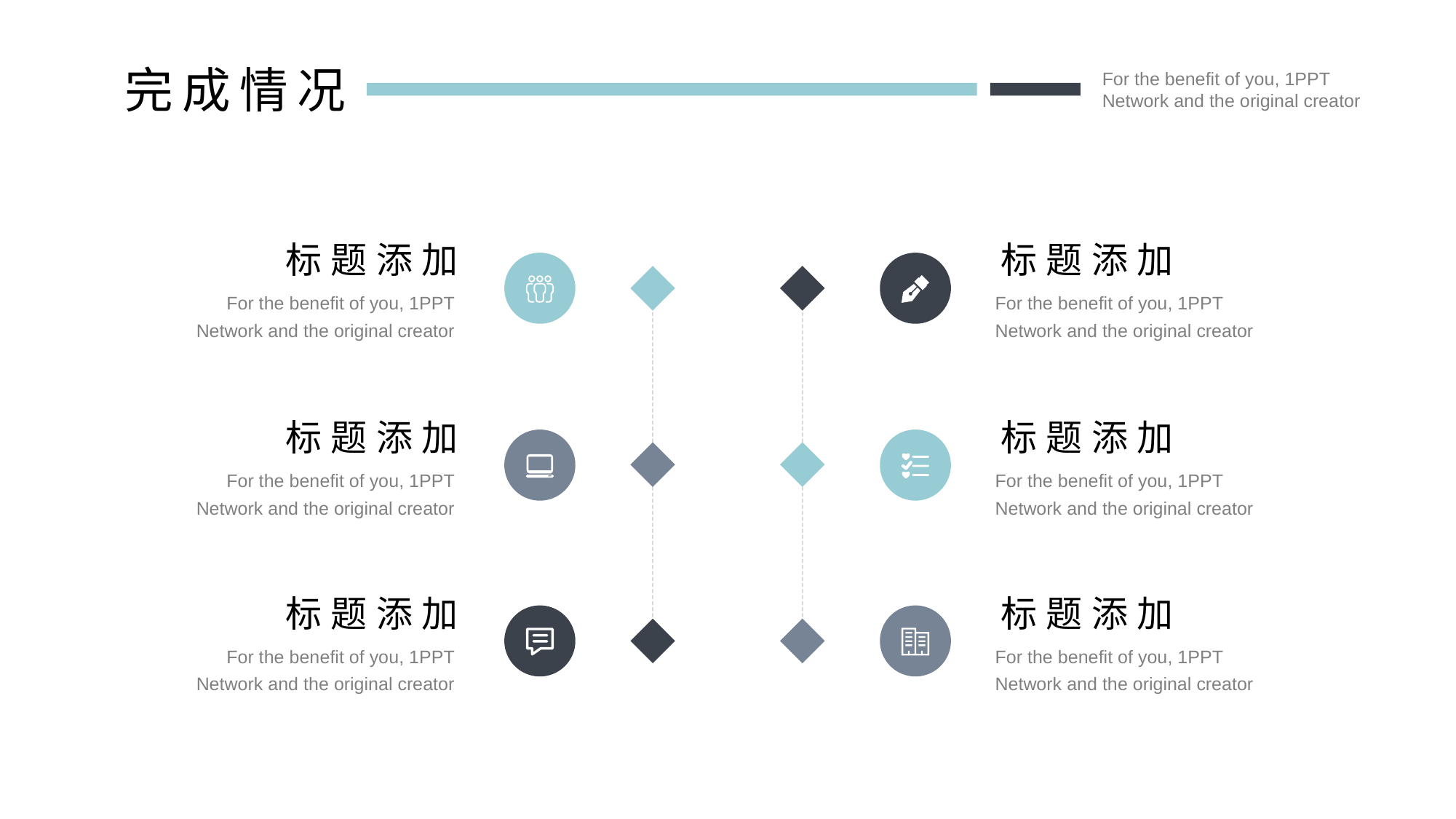

完成情况
For the benefit of you, 1PPT Network and the original creator

标题添加
For the benefit of you, 1PPT Network and the original creator
标题添加
For the benefit of you, 1PPT Network and the original creator

标题添加
For the benefit of you, 1PPT Network and the original creator
标题添加
For the benefit of you, 1PPT Network and the original creator

标题添加
For the benefit of you, 1PPT Network and the original creator
标题添加
For the benefit of you, 1PPT Network and the original creator